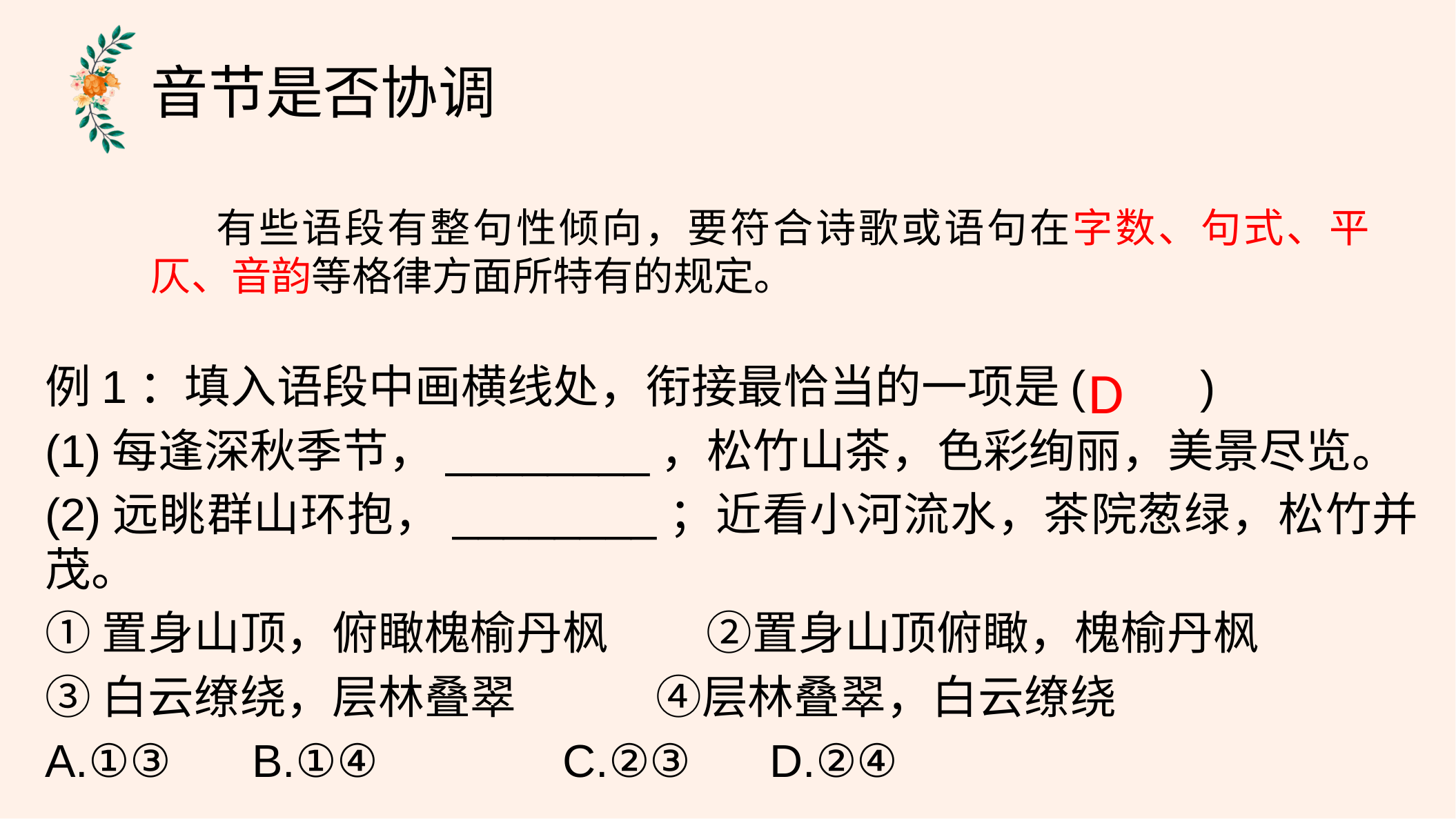

音节是否协调
  有些语段有整句性倾向，要符合诗歌或语句在字数、句式、平仄、音韵等格律方面所特有的规定。
D
例1：填入语段中画横线处，衔接最恰当的一项是(　　)
(1)每逢深秋季节，________，松竹山茶，色彩绚丽，美景尽览。
(2)远眺群山环抱，________；近看小河流水，茶院葱绿，松竹并茂。
①置身山顶，俯瞰槐榆丹枫　     ②置身山顶俯瞰，槐榆丹枫
③白云缭绕，层林叠翠　         ④层林叠翠，白云缭绕
A.①③  	B.①④  		C.②③  	D.②④